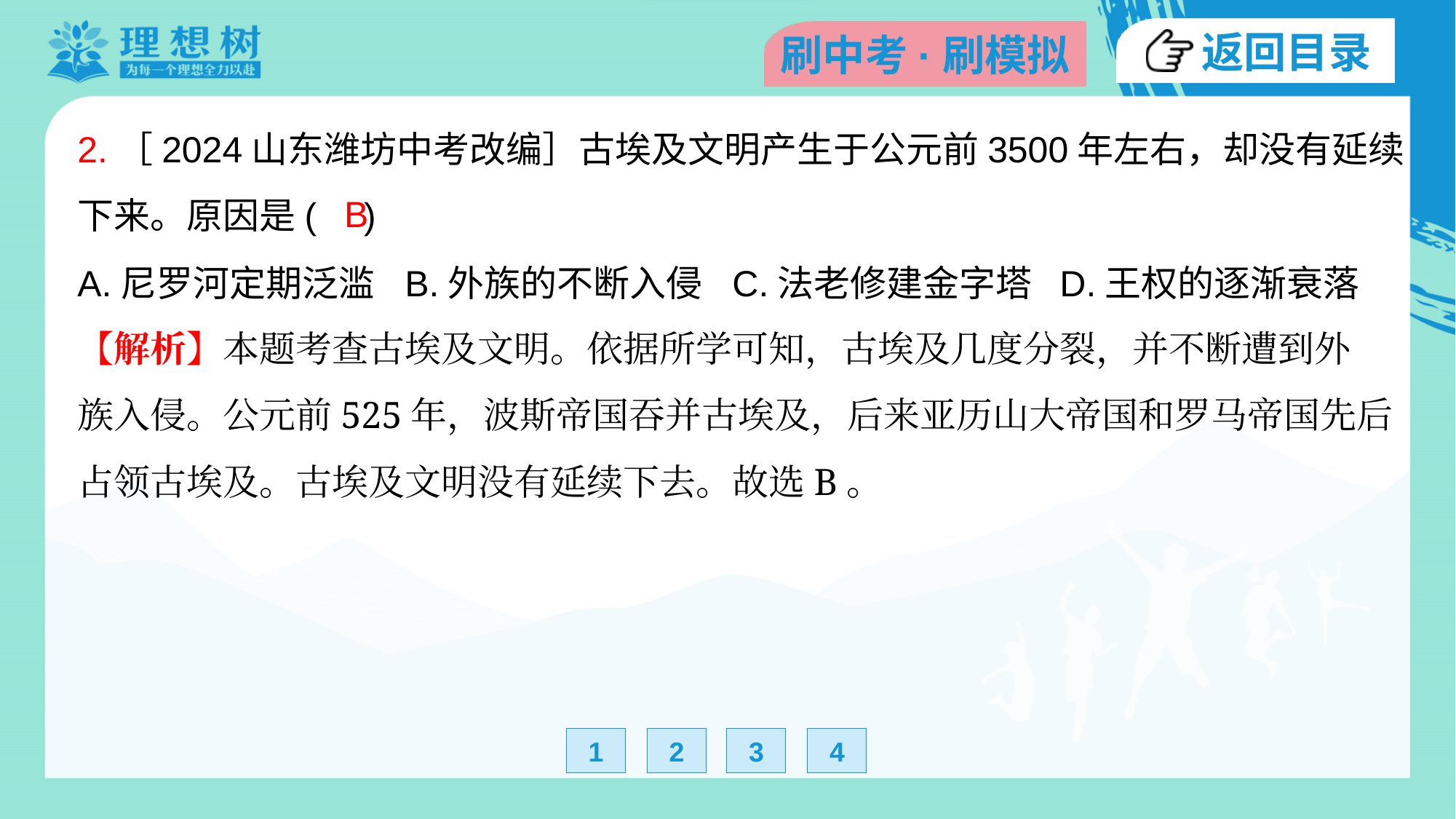

2.［2024山东潍坊中考改编］古埃及文明产生于公元前3500年左右，却没有延续
下来。原因是(     )
B
A.尼罗河定期泛滥	B.外族的不断入侵	C.法老修建金字塔	D.王权的逐渐衰落
【解析】本题考查古埃及文明。依据所学可知，古埃及几度分裂，并不断遭到外
族入侵。公元前525年，波斯帝国吞并古埃及，后来亚历山大帝国和罗马帝国先后
占领古埃及。古埃及文明没有延续下去。故选B。